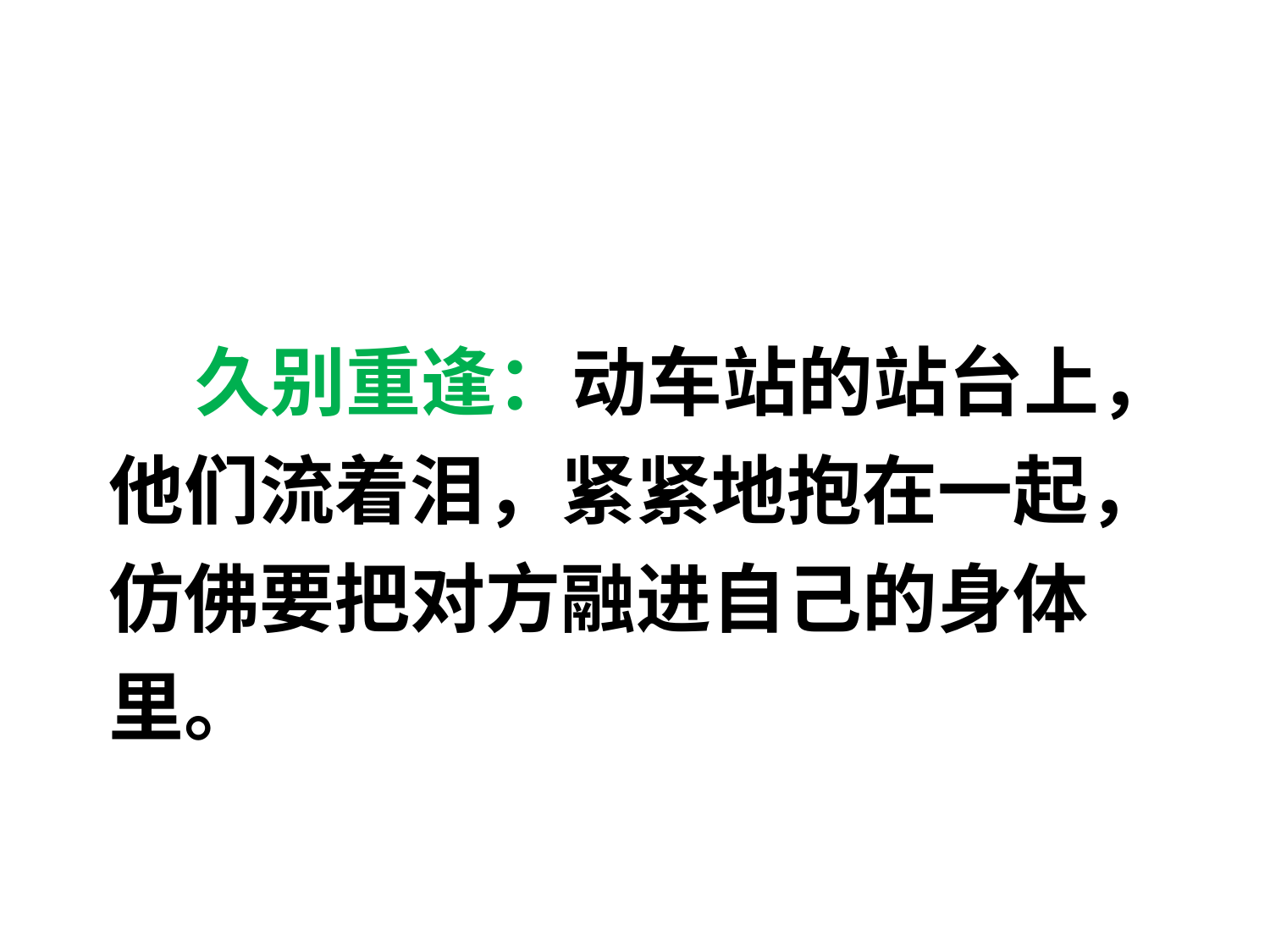

久别重逢：动车站的站台上，他们流着泪，紧紧地抱在一起，仿佛要把对方融进自己的身体里。